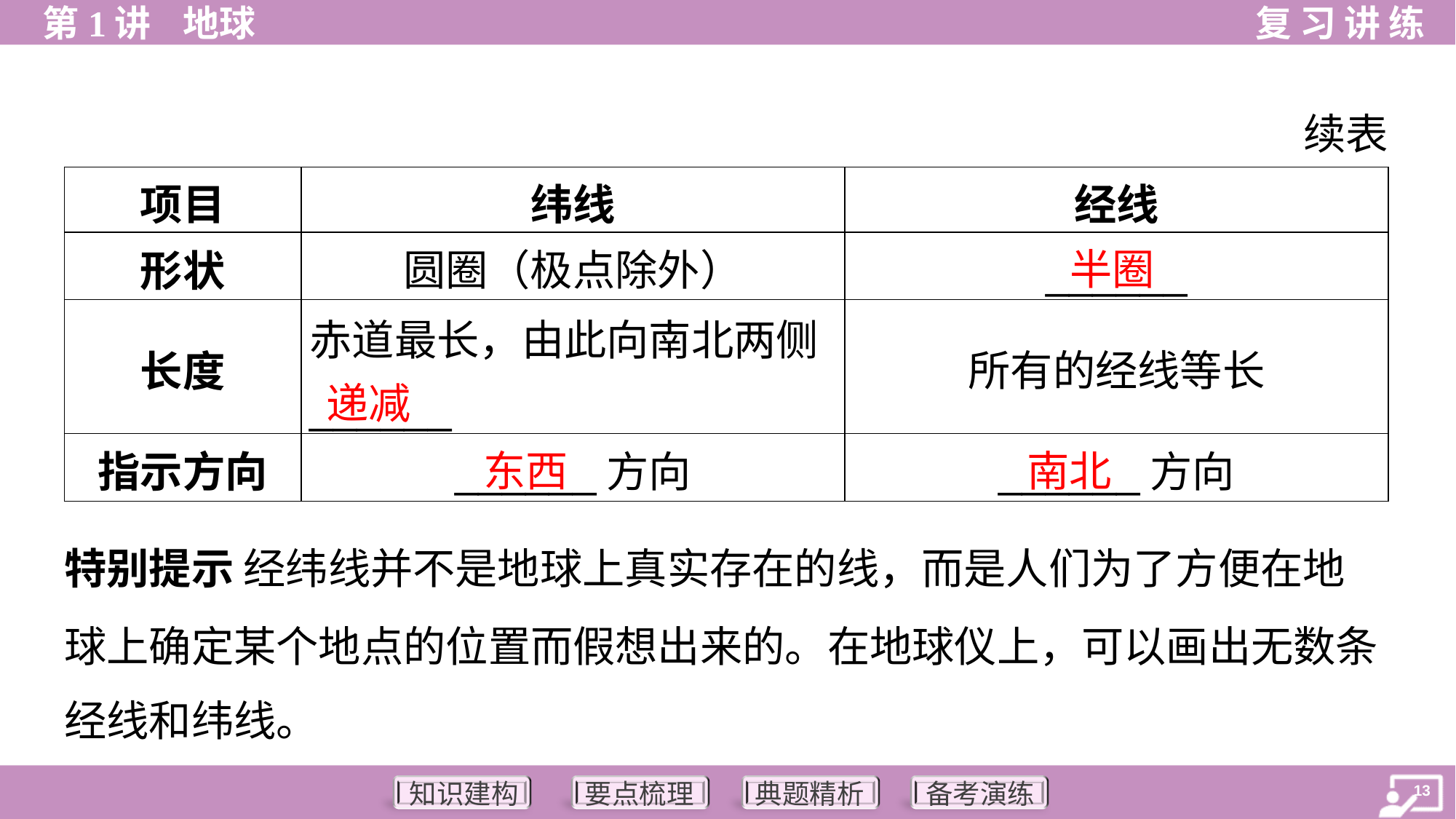

续表
| 项目 | 纬线 | 经线 |
| --- | --- | --- |
| 形状 | 圆圈（极点除外） | \_\_\_\_\_\_ |
| 长度 | 赤道最长，由此向南北两侧 \_\_\_\_\_\_ | 所有的经线等长 |
| 指示方向 | \_\_\_\_\_\_方向 | \_\_\_\_\_\_方向 |
半圈
递减
东西
南北
特别提示 经纬线并不是地球上真实存在的线，而是人们为了方便在地
球上确定某个地点的位置而假想出来的。在地球仪上，可以画出无数条
经线和纬线。